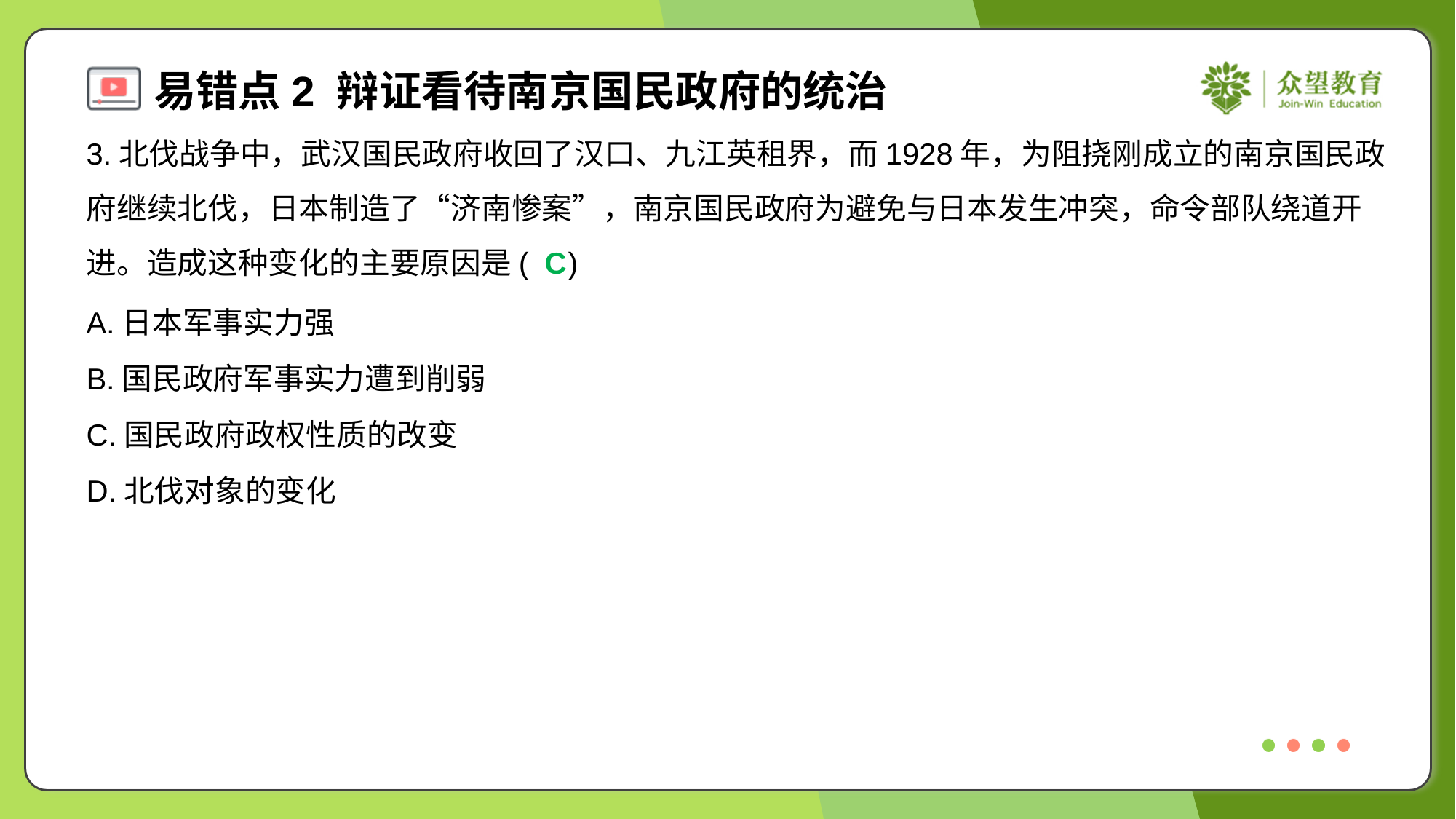

3.北伐战争中，武汉国民政府收回了汉口、九江英租界，而1928年，为阻挠刚成立的南京国民政
府继续北伐，日本制造了“济南惨案”，南京国民政府为避免与日本发生冲突，命令部队绕道开
进。造成这种变化的主要原因是(     )
C
A.日本军事实力强
B.国民政府军事实力遭到削弱
C.国民政府政权性质的改变
D.北伐对象的变化